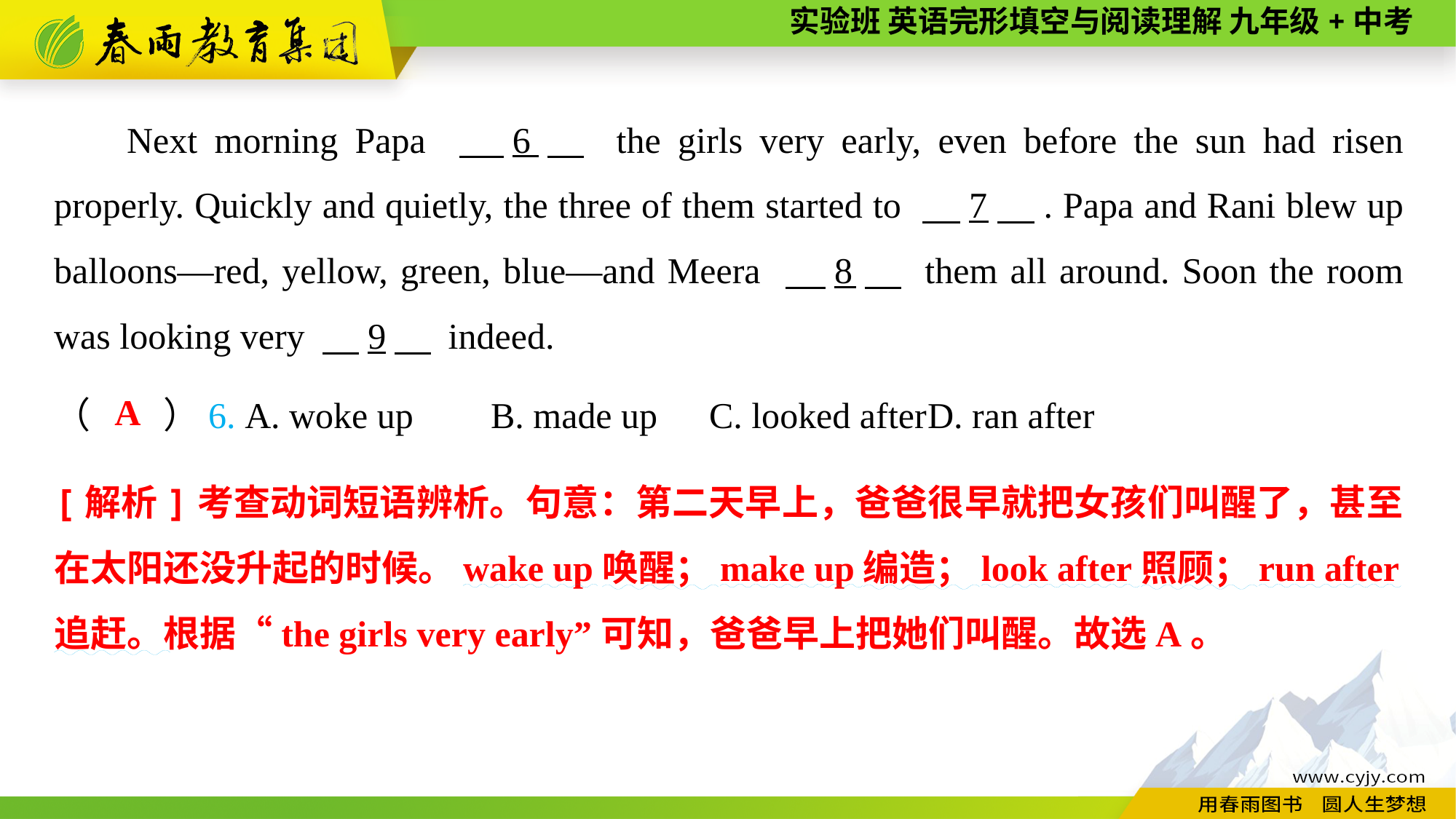

Next morning Papa 　6　 the girls very early, even before the sun had risen properly. Quickly and quietly, the three of them started to 　7　. Papa and Rani blew up balloons—red, yellow, green, blue—and Meera 　8　 them all around. Soon the room was looking very 　9　 indeed.
（　　）6. A. woke up	B. made up	C. looked after	D. ran after
A
[解析]考查动词短语辨析。句意：第二天早上，爸爸很早就把女孩们叫醒了，甚至在太阳还没升起的时候。wake up唤醒；make up编造；look after照顾；run after追赶。根据“the girls very early”可知，爸爸早上把她们叫醒。故选A。